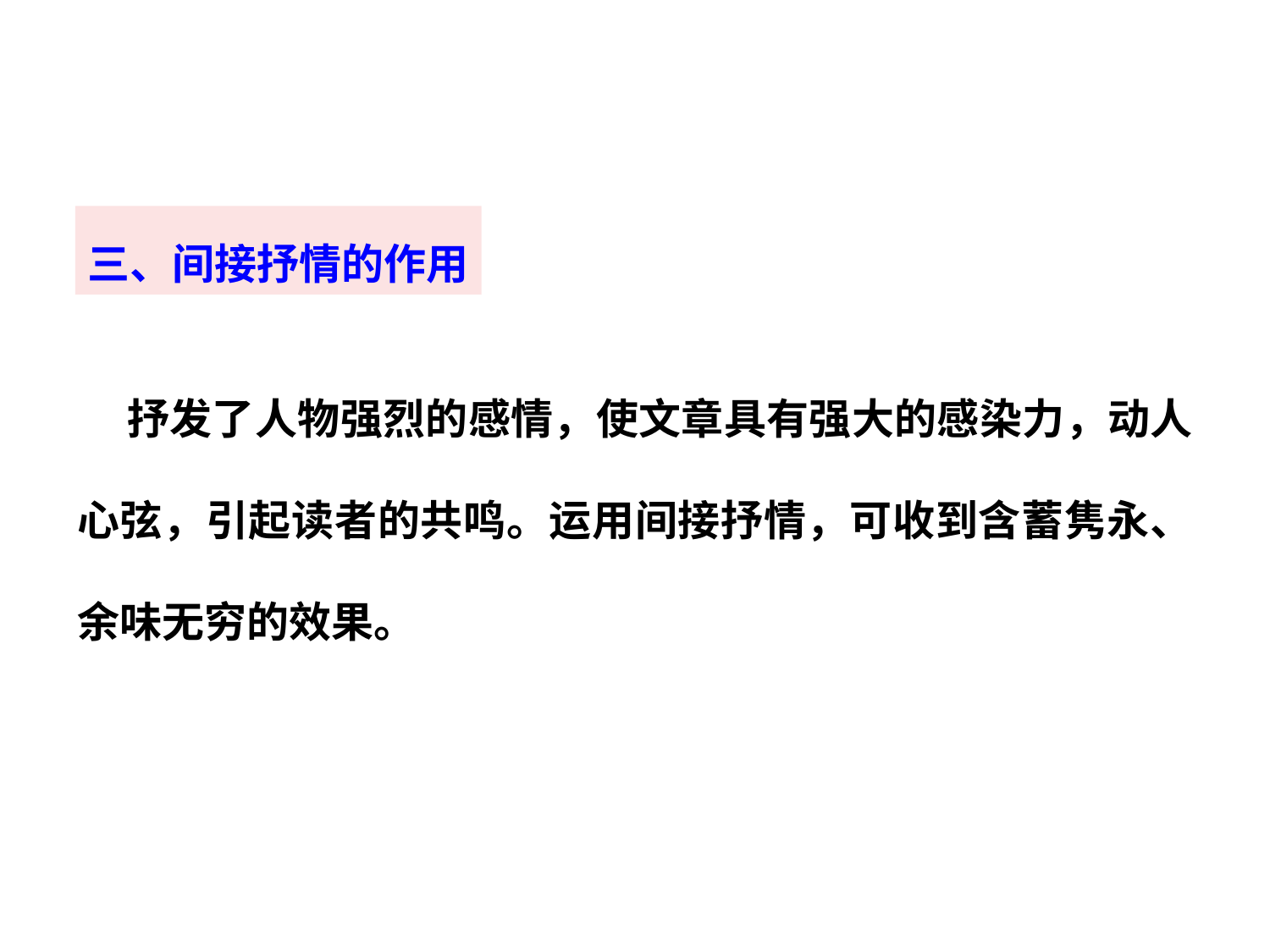

三、间接抒情的作用
    抒发了人物强烈的感情，使文章具有强大的感染力，动人心弦，引起读者的共鸣。运用间接抒情，可收到含蓄隽永、余味无穷的效果。